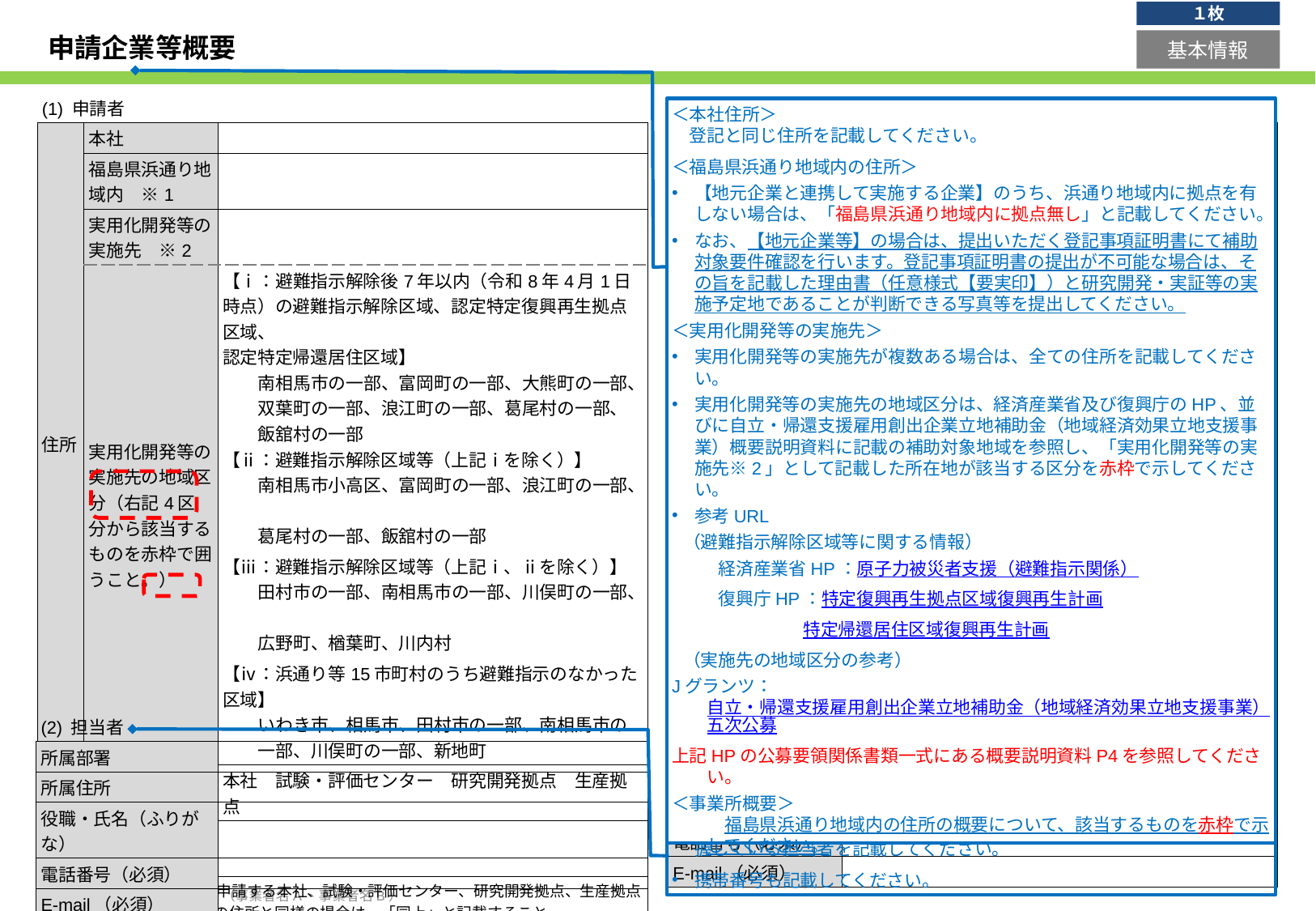

１枚
# 申請企業等概要
基本情報
| (1) 申請者 |  |  |
| --- | --- | --- |
| 住所 | 本社 |  |
| 住所 () | 福島県浜通り地域内　※1 |  |
| 住所 () | 実用化開発等の実施先　※2 |  |
|  | 実用化開発等の実施先の地域区分（右記4区分から該当するものを赤枠で囲うこと。） | 【ⅰ：避難指示解除後7年以内（令和8年4月1日時点）の避難指示解除区域、認定特定復興再生拠点区域、 認定特定帰還居住区域】 南相馬市の一部、富岡町の一部、大熊町の一部、 双葉町の一部、浪江町の一部、葛尾村の一部、 飯舘村の一部 【ⅱ：避難指示解除区域等（上記ⅰを除く）】 南相馬市小高区、富岡町の一部、浪江町の一部、 葛尾村の一部、飯舘村の一部 【ⅲ：避難指示解除区域等（上記ⅰ、ⅱを除く）】 田村市の一部、南相馬市の一部、川俣町の一部、 広野町、楢葉町、川内村 【ⅳ：浜通り等15市町村のうち避難指示のなかった区域】 いわき市、相馬市、田村市の一部、南相馬市の一部、川俣町の一部、新地町 |
| 事業所概要 |  | 本社　試験・評価センター　研究開発拠点　生産拠点 |
| 事業者名（ふりがな） |  |  |
| ※１ 補助対象地域として申請する本社、試験・評価センター、研究開発拠点、生産拠点の住所を記載。本社の住所と同様の場合は、「同上」と記載すること。 ※２ 実用化開発等を実施する拠点の住所を記載。福島県浜通り地域内の拠点の住所と同様の場合は、「同上」と記載すること。 |  |  |
| (3) 連携企業① |  |  |
| --- | --- | --- |
| 住所 | 本社 |  |
| 住所 () | 福島県浜通り地内 |  |
| 住所 () | 実用化開発等の実施先 |  |
| 事業所概要 |  | 本社　試験・評価センター　研究開発拠点　生産拠点 |
| 事業者名（ふりがな） |  |  |
| 代表者役職・ 氏名（ふりがな） |  |  |
| 担当者役職・ 氏名（ふりがな） |  |  |
| 電話番号（必須） |  |  |
| E-mail（必須） |  |  |
＜本社住所＞
　登記と同じ住所を記載してください。
＜福島県浜通り地域内の住所＞
【地元企業と連携して実施する企業】のうち、浜通り地域内に拠点を有しない場合は、「福島県浜通り地域内に拠点無し」と記載してください。
なお、【地元企業等】の場合は、提出いただく登記事項証明書にて補助対象要件確認を行います。登記事項証明書の提出が不可能な場合は、その旨を記載した理由書（任意様式【要実印】）と研究開発・実証等の実施予定地であることが判断できる写真等を提出してください。
＜実用化開発等の実施先＞
実用化開発等の実施先が複数ある場合は、全ての住所を記載してください。
実用化開発等の実施先の地域区分は、経済産業省及び復興庁のHP、並びに自立・帰還支援雇用創出企業立地補助金（地域経済効果立地支援事業）概要説明資料に記載の補助対象地域を参照し、「実用化開発等の実施先※2」として記載した所在地が該当する区分を赤枠で示してください。
参考URL
（避難指示解除区域等に関する情報）
経済産業省HP：原子力被災者支援（避難指示関係）
復興庁HP：特定復興再生拠点区域復興再生計画
特定帰還居住区域復興再生計画
（実施先の地域区分の参考）
Jグランツ：自立・帰還支援雇用創出企業立地補助金（地域経済効果立地支援事業）五次公募
上記HPの公募要領関係書類一式にある概要説明資料P4を参照してください。
＜事業所概要＞
　福島県浜通り地域内の住所の概要について、該当するものを赤枠で示してください。
| (3) 連携企業② |  |  |
| --- | --- | --- |
| 住所 | 本社 |  |
| 住所 () | 福島県浜通り地内 |  |
| 住所 () | 実用化開発等の実施先 |  |
| 事業所概要 |  | 本社　試験・評価センター　研究開発拠点　生産拠点 |
| 事業者名（ふりがな） |  |  |
| 代表者役職・ 氏名（ふりがな） |  |  |
| 担当者役職・ 氏名（ふりがな） |  |  |
| 電話番号（必須） |  |  |
| E-mail（必須） |  |  |

| (2) 担当者 |  |
| --- | --- |
| 所属部署 |  |
| 所属住所 |  |
| 役職・氏名（ふりがな） |  |
| 電話番号（必須） |  |
| E-mail（必須） |  |
提案書について事務局より質問・確認を行う場合があります。事業を把握している担当者を記載してください。
携帯番号も記載してください。
2
「事業計画名」（事業者名A、事業者名B）